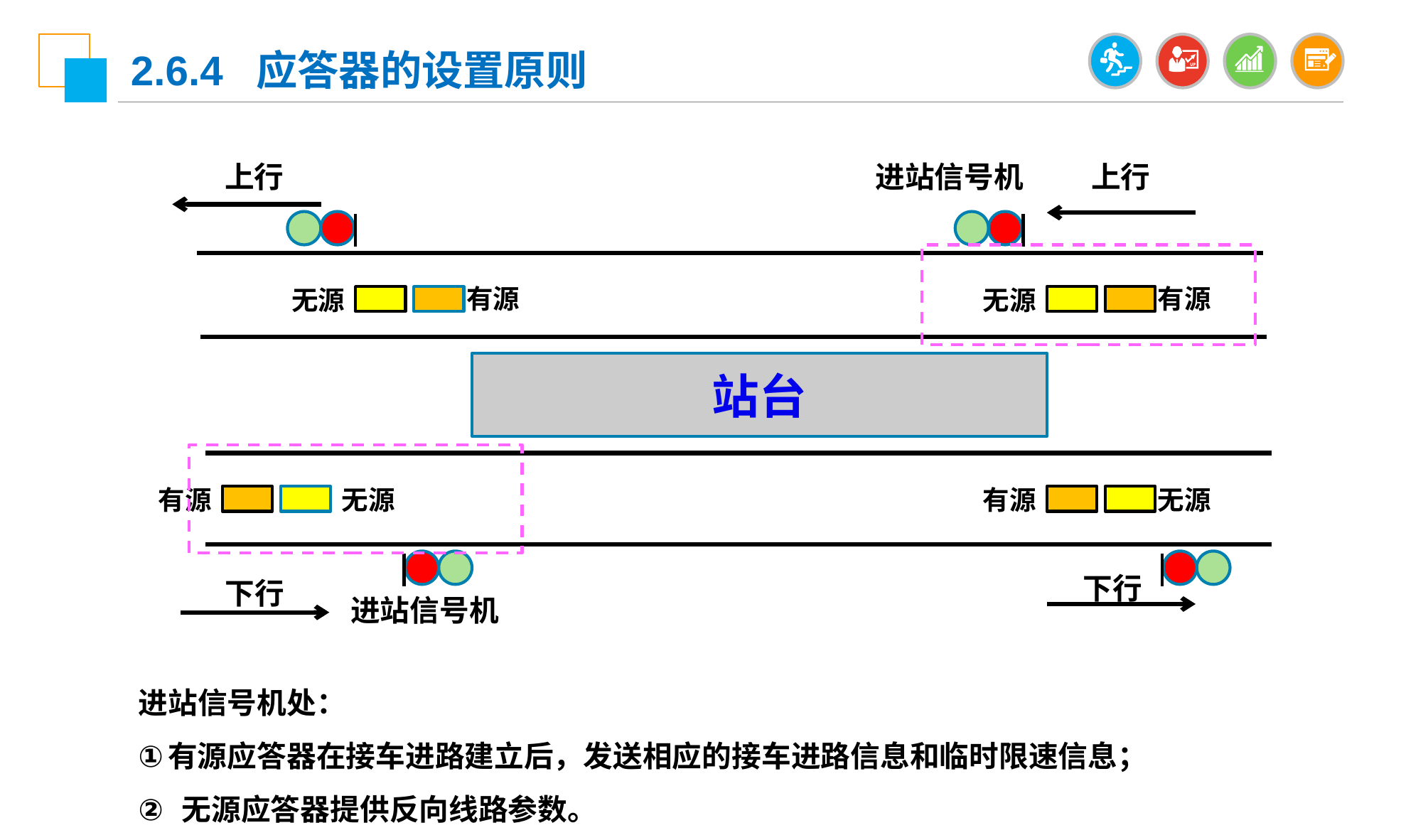

2.6.4  应答器的设置原则
上行
进站信号机
上行

有源
有源
无源
无源

站台

有源
无源
有源
无源

下行
下行
进站信号机

进站信号机处：
有源应答器在接车进路建立后，发送相应的接车进路信息和临时限速信息；
 无源应答器提供反向线路参数。